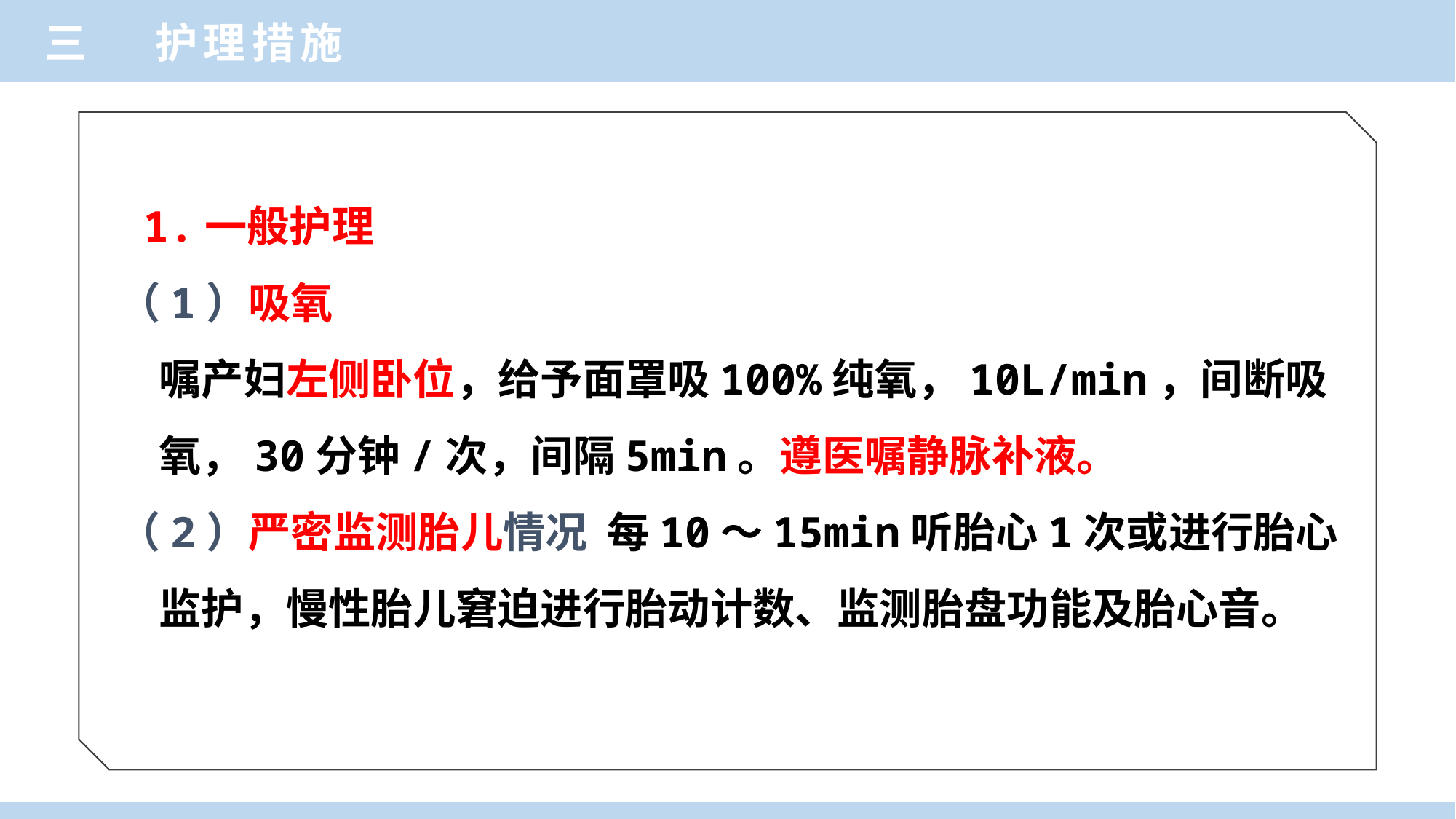

三    护理措施

 1.一般护理
（1）吸氧  嘱产妇左侧卧位，给予面罩吸100%纯氧，10L/min，间断吸氧，30分钟/次，间隔5min。遵医嘱静脉补液。
（2）严密监测胎儿情况  每10～15min听胎心1次或进行胎心监护，慢性胎儿窘迫进行胎动计数、监测胎盘功能及胎心音。